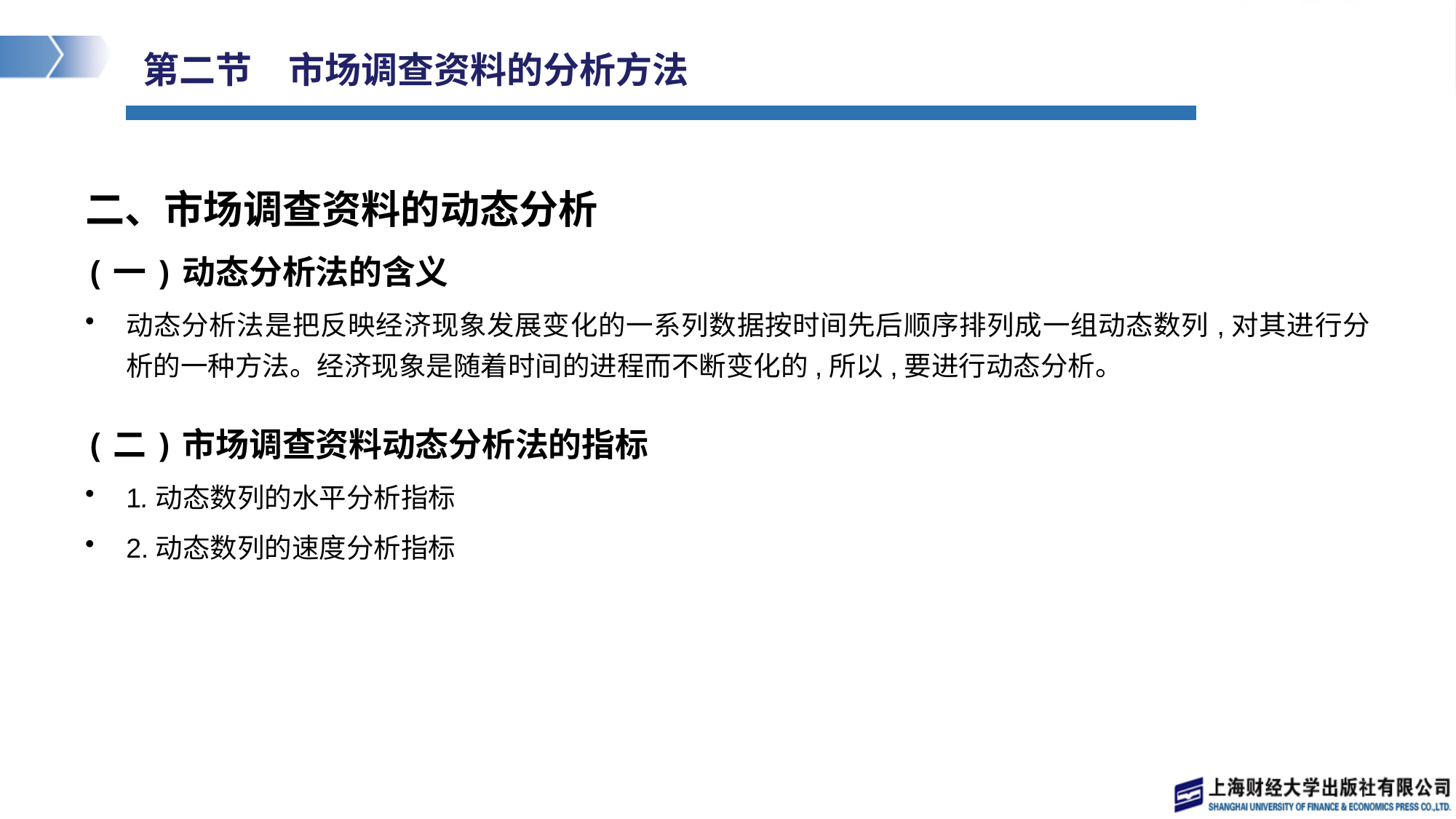

# 第二节　市场调查资料的分析方法
二、市场调查资料的动态分析
(一)动态分析法的含义
动态分析法是把反映经济现象发展变化的一系列数据按时间先后顺序排列成一组动态数列,对其进行分析的一种方法。经济现象是随着时间的进程而不断变化的,所以,要进行动态分析。
(二)市场调查资料动态分析法的指标
1.动态数列的水平分析指标
2.动态数列的速度分析指标